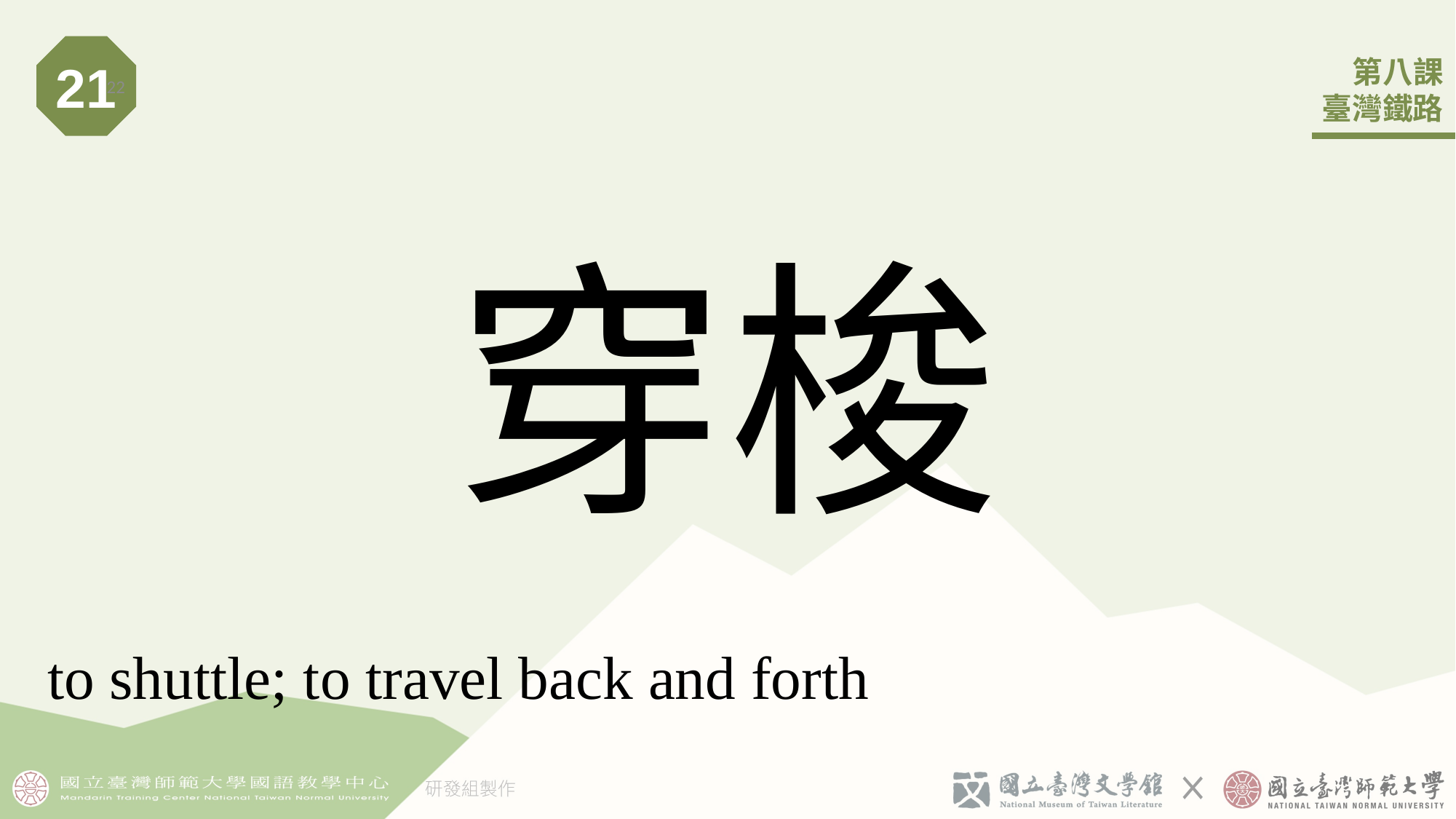

21
22
# 穿梭
to shuttle; to travel back and forth